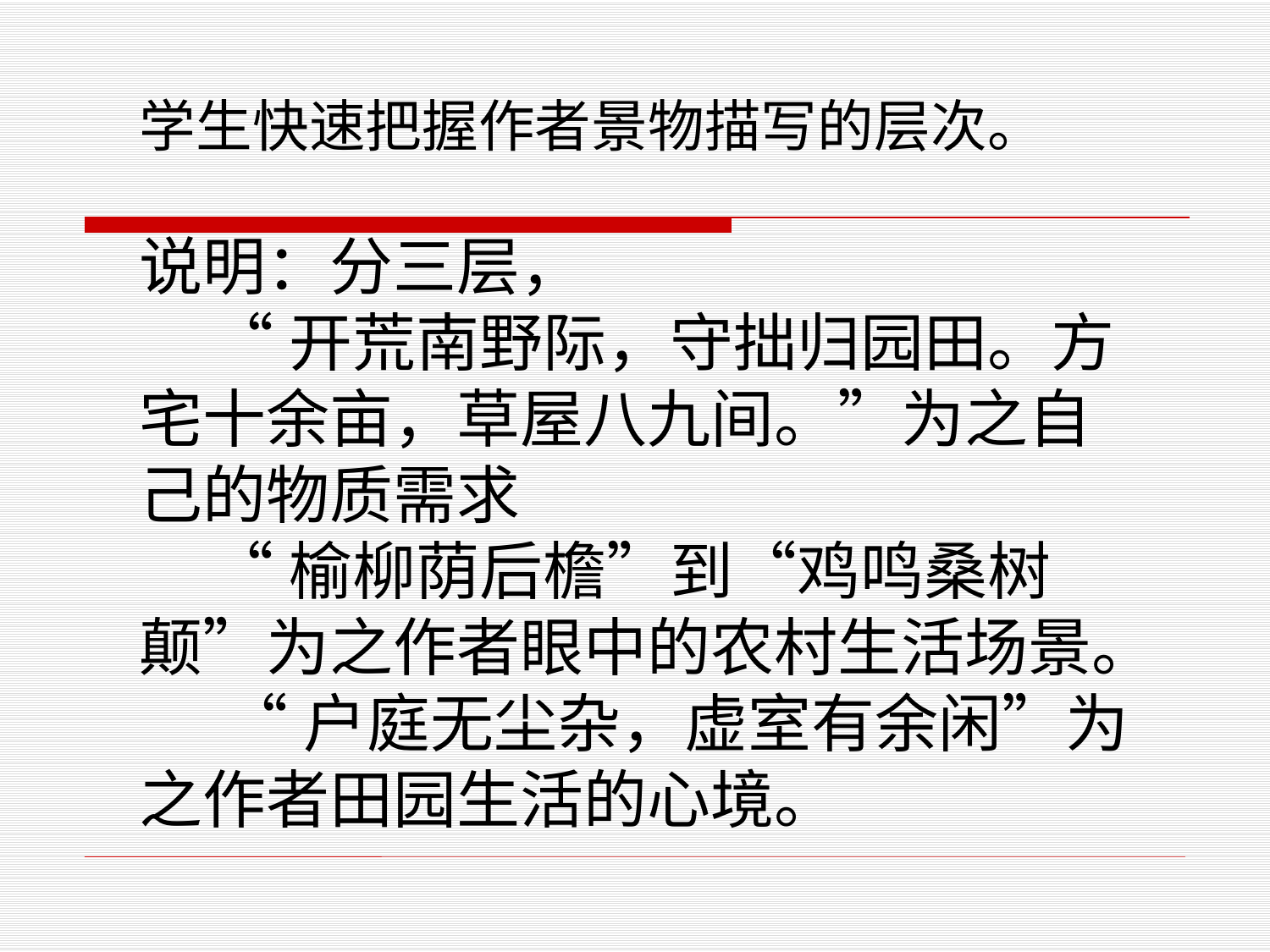

学生快速把握作者景物描写的层次。

说明：分三层，
     “开荒南野际，守拙归园田。方宅十余亩，草屋八九间。”为之自己的物质需求
     “榆柳荫后檐”到“鸡鸣桑树颠”为之作者眼中的农村生活场景。
      “户庭无尘杂，虚室有余闲”为之作者田园生活的心境。